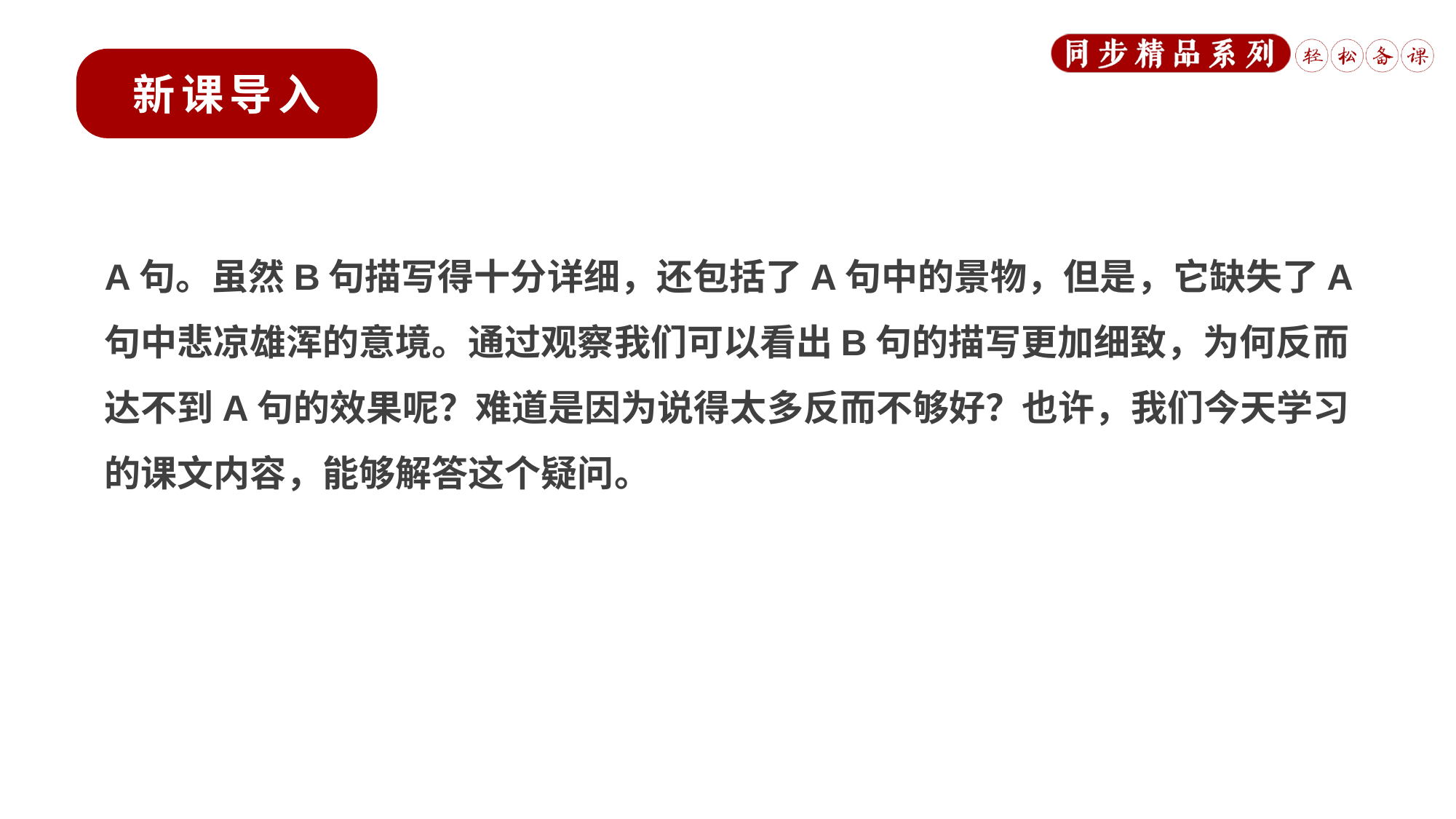

A句。虽然B句描写得十分详细，还包括了A句中的景物，但是，它缺失了A句中悲凉雄浑的意境。通过观察我们可以看出B句的描写更加细致，为何反而达不到A句的效果呢？难道是因为说得太多反而不够好？也许，我们今天学习的课文内容，能够解答这个疑问。